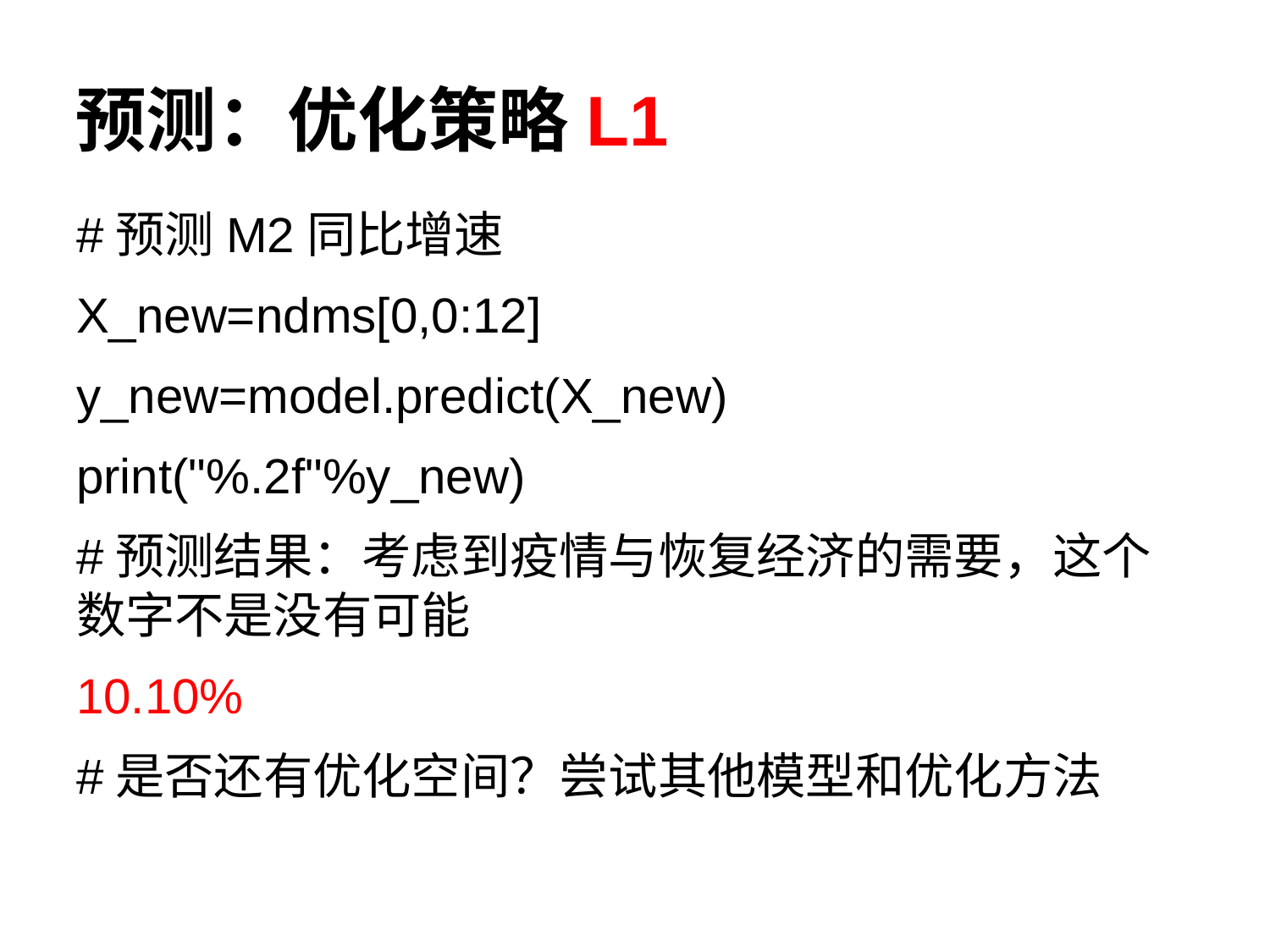

# 预测：优化策略L1
#预测M2同比增速
X_new=ndms[0,0:12]
y_new=model.predict(X_new)
print("%.2f"%y_new)
#预测结果：考虑到疫情与恢复经济的需要，这个数字不是没有可能
10.10%
#是否还有优化空间？尝试其他模型和优化方法